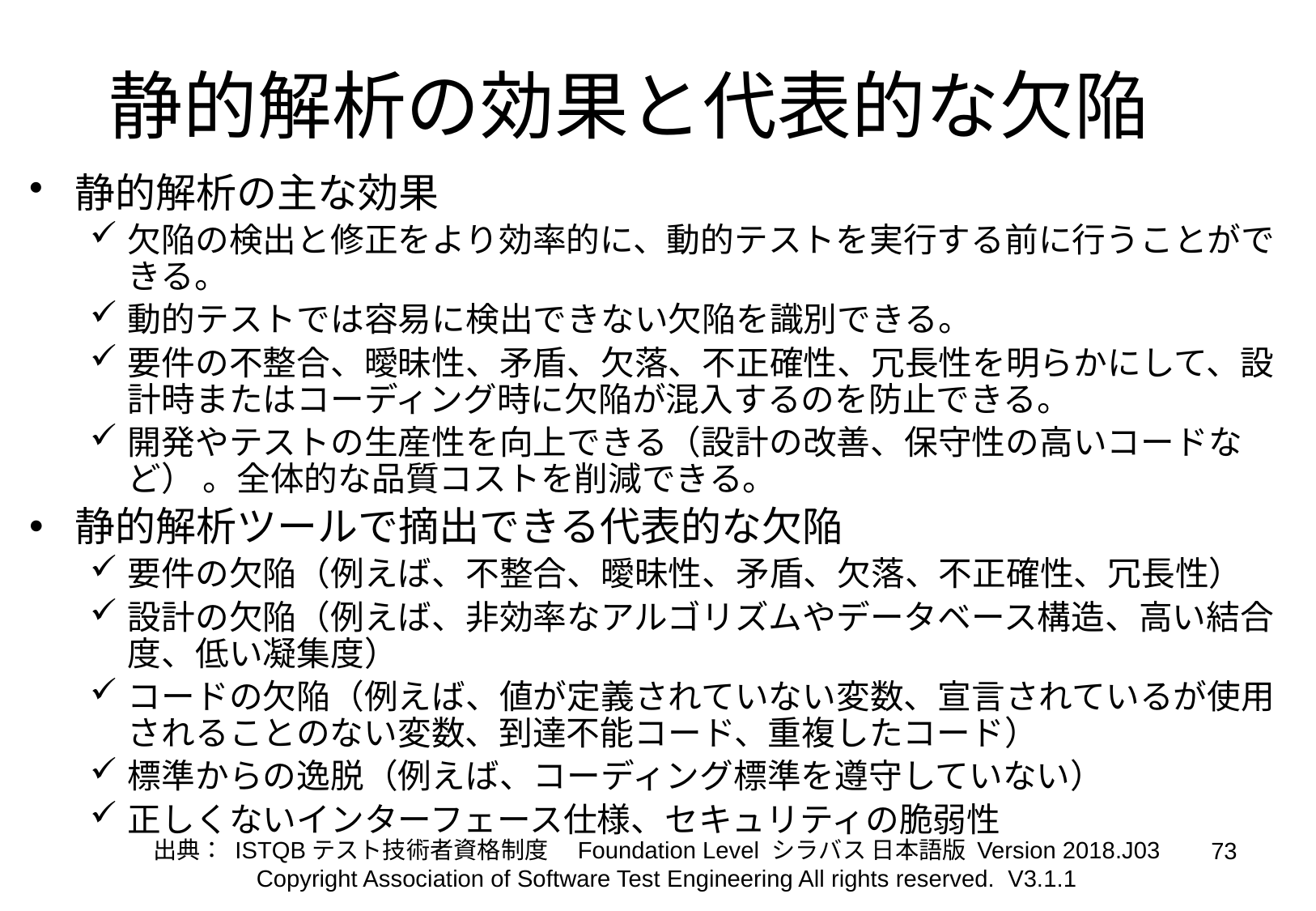

静的解析の効果と代表的な欠陥
静的解析の主な効果
欠陥の検出と修正をより効率的に、動的テストを実行する前に行うことができる。
動的テストでは容易に検出できない欠陥を識別できる。
要件の不整合、曖昧性、矛盾、欠落、不正確性、冗長性を明らかにして、設計時またはコーディング時に欠陥が混入するのを防止できる。
開発やテストの生産性を向上できる（設計の改善、保守性の高いコードなど） 。全体的な品質コストを削減できる。
静的解析ツールで摘出できる代表的な欠陥
要件の欠陥（例えば、不整合、曖昧性、矛盾、欠落、不正確性、冗長性）
設計の欠陥（例えば、非効率なアルゴリズムやデータベース構造、高い結合度、低い凝集度）
コードの欠陥（例えば、値が定義されていない変数、宣言されているが使用されることのない変数、到達不能コード、重複したコード）
標準からの逸脱（例えば、コーディング標準を遵守していない）
正しくないインターフェース仕様、セキュリティの脆弱性
出典： ISTQBテスト技術者資格制度　Foundation Level シラバス 日本語版 Version 2018.J03
73
Copyright Association of Software Test Engineering All rights reserved.  V3.1.1